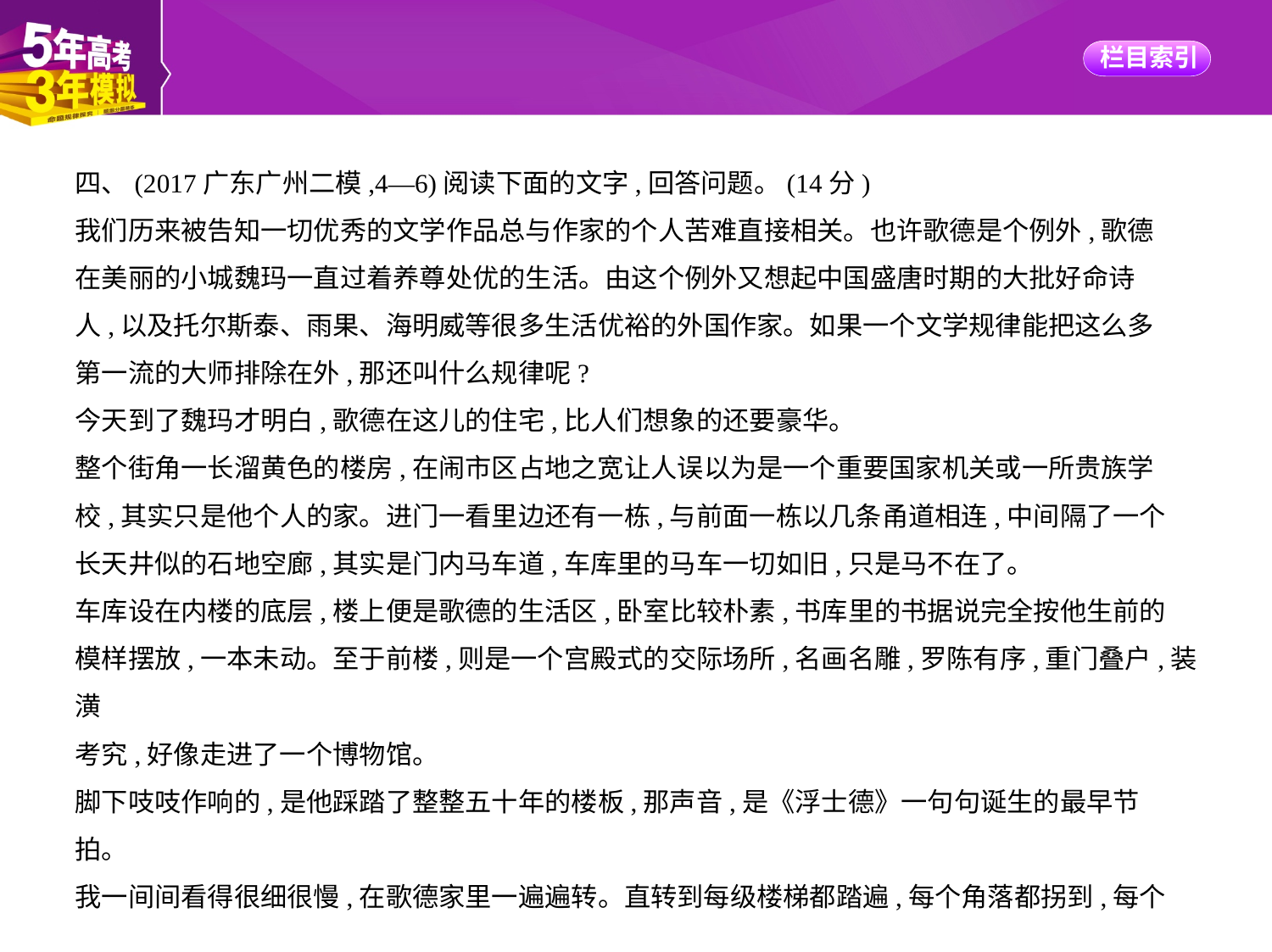

四、(2017广东广州二模,4—6)阅读下面的文字,回答问题。(14分)
我们历来被告知一切优秀的文学作品总与作家的个人苦难直接相关。也许歌德是个例外,歌德
在美丽的小城魏玛一直过着养尊处优的生活。由这个例外又想起中国盛唐时期的大批好命诗
人,以及托尔斯泰、雨果、海明威等很多生活优裕的外国作家。如果一个文学规律能把这么多
第一流的大师排除在外,那还叫什么规律呢?
今天到了魏玛才明白,歌德在这儿的住宅,比人们想象的还要豪华。
整个街角一长溜黄色的楼房,在闹市区占地之宽让人误以为是一个重要国家机关或一所贵族学
校,其实只是他个人的家。进门一看里边还有一栋,与前面一栋以几条甬道相连,中间隔了一个
长天井似的石地空廊,其实是门内马车道,车库里的马车一切如旧,只是马不在了。
车库设在内楼的底层,楼上便是歌德的生活区,卧室比较朴素,书库里的书据说完全按他生前的
模样摆放,一本未动。至于前楼,则是一个宫殿式的交际场所,名画名雕,罗陈有序,重门叠户,装潢
考究,好像走进了一个博物馆。
脚下吱吱作响的,是他踩踏了整整五十年的楼板,那声音,是《浮士德》一句句诞生的最早节
拍。
我一间间看得很细很慢,在歌德家里一遍遍转。直转到每级楼梯都踏遍,每个角落都拐到,每个